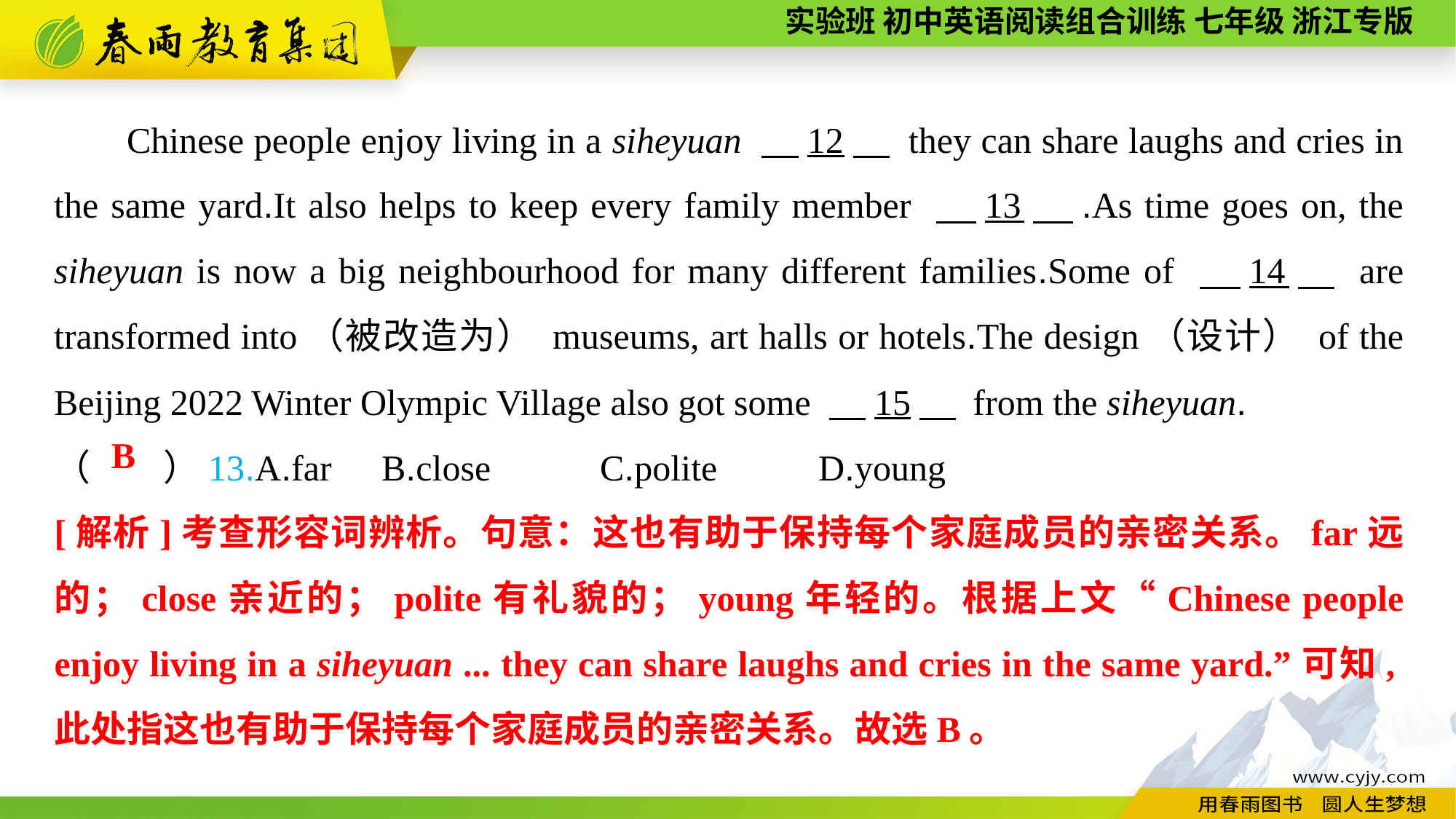

Chinese people enjoy living in a siheyuan 　12　 they can share laughs and cries in the same yard.It also helps to keep every family member 　13　.As time goes on, the siheyuan is now a big neighbourhood for many different families.Some of 　14　 are transformed into（被改造为） museums, art halls or hotels.The design（设计） of the Beijing 2022 Winter Olympic Village also got some 　15　 from the siheyuan.
（　　）13.A.far	B.close	C.polite	D.young
B
[解析]考查形容词辨析。句意：这也有助于保持每个家庭成员的亲密关系。far远的；close亲近的；polite有礼貌的；young年轻的。根据上文“Chinese people enjoy living in a siheyuan ... they can share laughs and cries in the same yard.”可知,此处指这也有助于保持每个家庭成员的亲密关系。故选B。